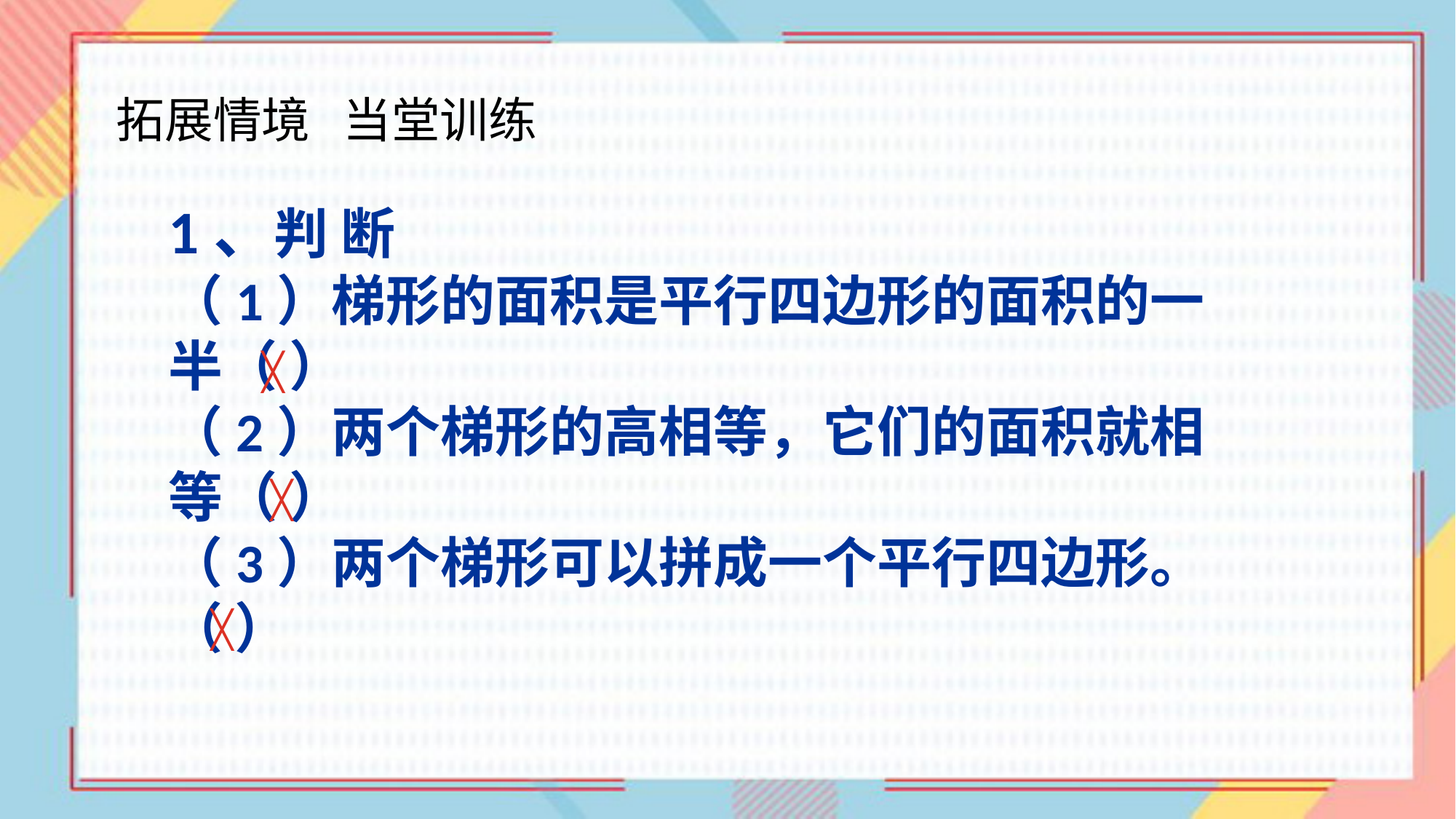

拓展情境   当堂训练
1、判 断
（1）梯形的面积是平行四边形的面积的一半（ ）
（2）两个梯形的高相等，它们的面积就相等（ ）
（3）两个梯形可以拼成一个平行四边形。（ ）
╳
╳
╳